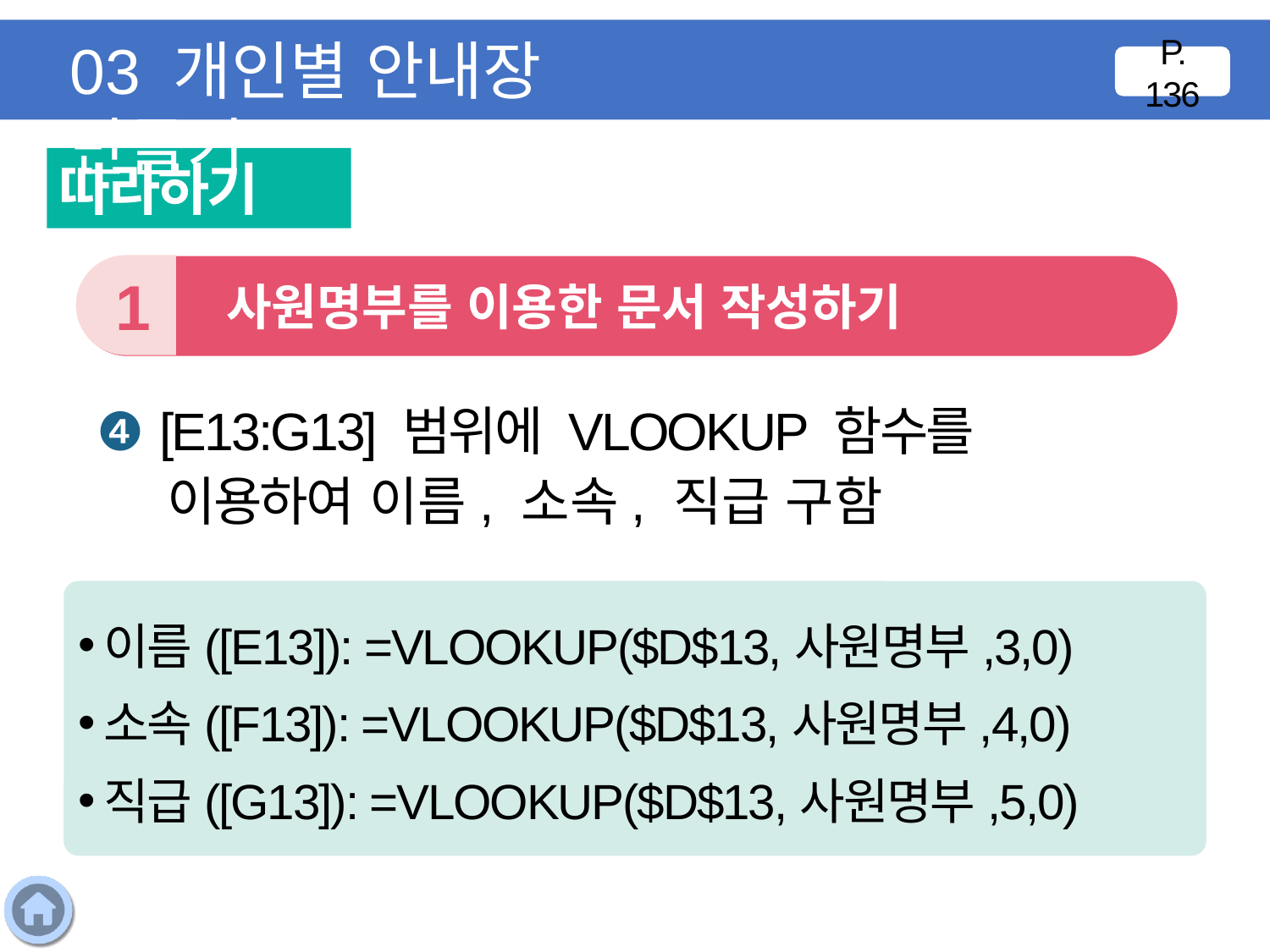

03 개인별 안내장 만들기
P. 136
따라하기
1
        사원명부를 이용한 문서 작성하기
❹ [E13:G13] 범위에 VLOOKUP 함수를 이용하여 이름, 소속, 직급 구함
이름([E13]): =VLOOKUP($D$13,사원명부,3,0)
소속([F13]): =VLOOKUP($D$13,사원명부,4,0)
직급([G13]): =VLOOKUP($D$13,사원명부,5,0)